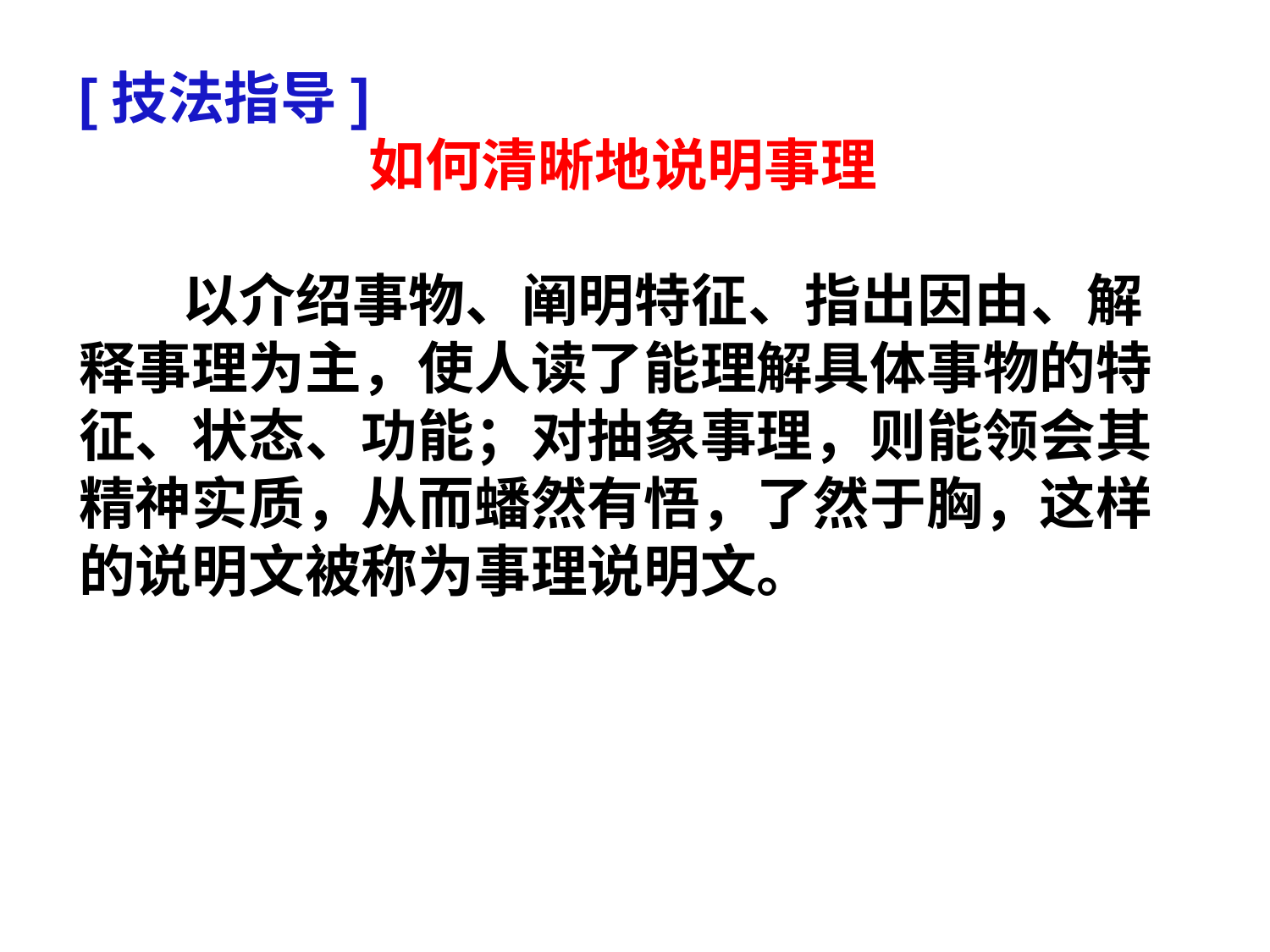

[技法指导]
如何清晰地说明事理

       以介绍事物、阐明特征、指出因由、解释事理为主，使人读了能理解具体事物的特征、状态、功能；对抽象事理，则能领会其精神实质，从而蟠然有悟，了然于胸，这样的说明文被称为事理说明文。